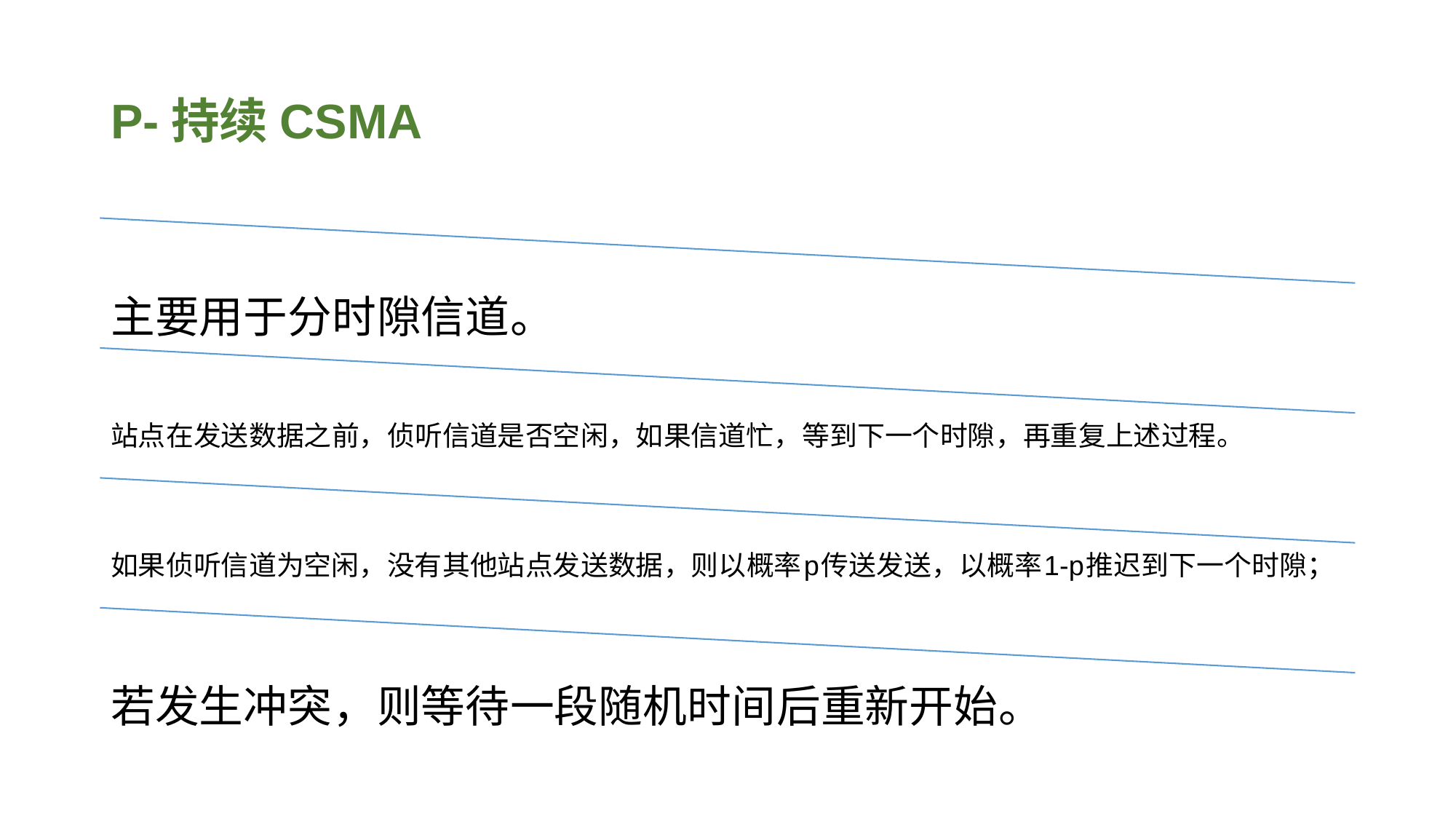

# P-持续CSMA
主要用于分时隙信道。
站点在发送数据之前，侦听信道是否空闲，如果信道忙，等到下一个时隙，再重复上述过程。
如果侦听信道为空闲，没有其他站点发送数据，则以概率p传送发送，以概率1-p推迟到下一个时隙；
若发生冲突，则等待一段随机时间后重新开始。